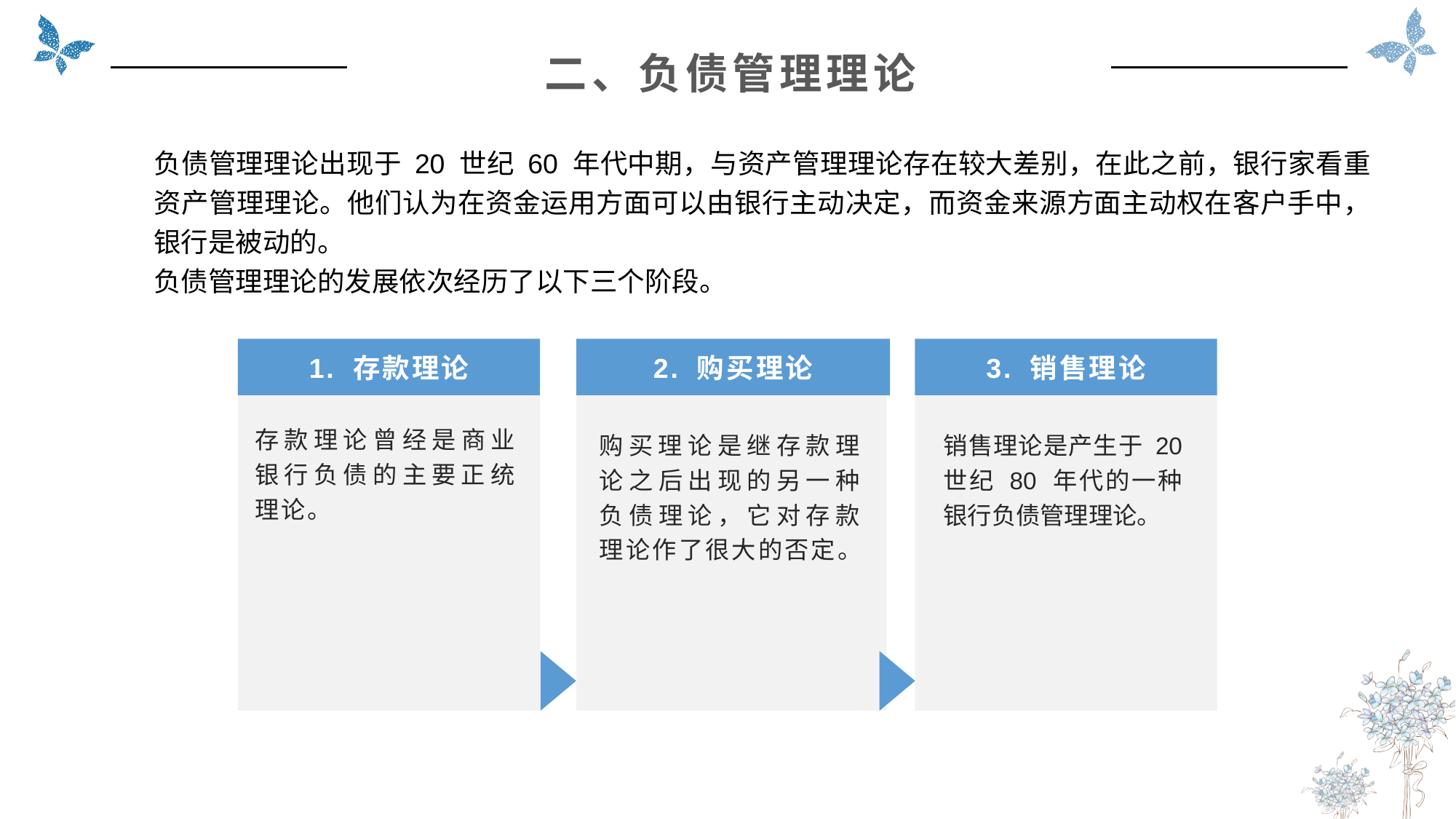

二、负债管理理论
负债管理理论出现于 20 世纪 60 年代中期，与资产管理理论存在较大差别，在此之前，银行家看重资产管理理论。他们认为在资金运用方面可以由银行主动决定，而资金来源方面主动权在客户手中，银行是被动的。
负债管理理论的发展依次经历了以下三个阶段。
1. 存款理论
3. 销售理论
2. 购买理论

存款理论曾经是商业银行负债的主要正统理论。
销售理论是产生于 20 世纪 80 年代的一种银行负债管理理论。
购买理论是继存款理论之后出现的另一种负债理论，它对存款理论作了很大的否定。